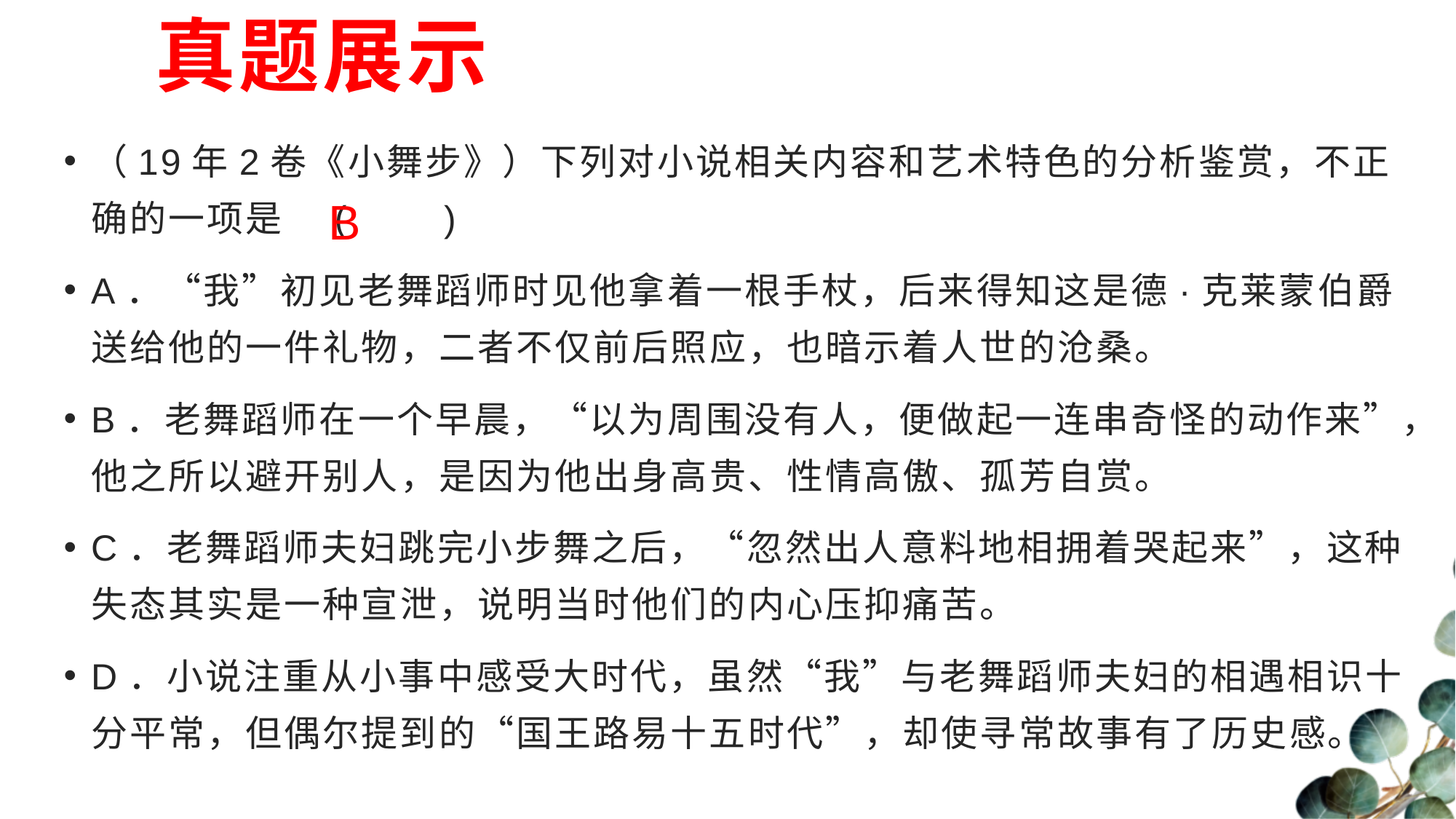

# 真题展示
（19年2卷《小舞步》）下列对小说相关内容和艺术特色的分析鉴赏，不正确的一项是    (　　)
A．“我”初见老舞蹈师时见他拿着一根手杖，后来得知这是德·克莱蒙伯爵送给他的一件礼物，二者不仅前后照应，也暗示着人世的沧桑。
B．老舞蹈师在一个早晨，“以为周围没有人，便做起一连串奇怪的动作来”，他之所以避开别人，是因为他出身高贵、性情高傲、孤芳自赏。
C．老舞蹈师夫妇跳完小步舞之后，“忽然出人意料地相拥着哭起来”，这种失态其实是一种宣泄，说明当时他们的内心压抑痛苦。
D．小说注重从小事中感受大时代，虽然“我”与老舞蹈师夫妇的相遇相识十分平常，但偶尔提到的“国王路易十五时代”，却使寻常故事有了历史感。

B